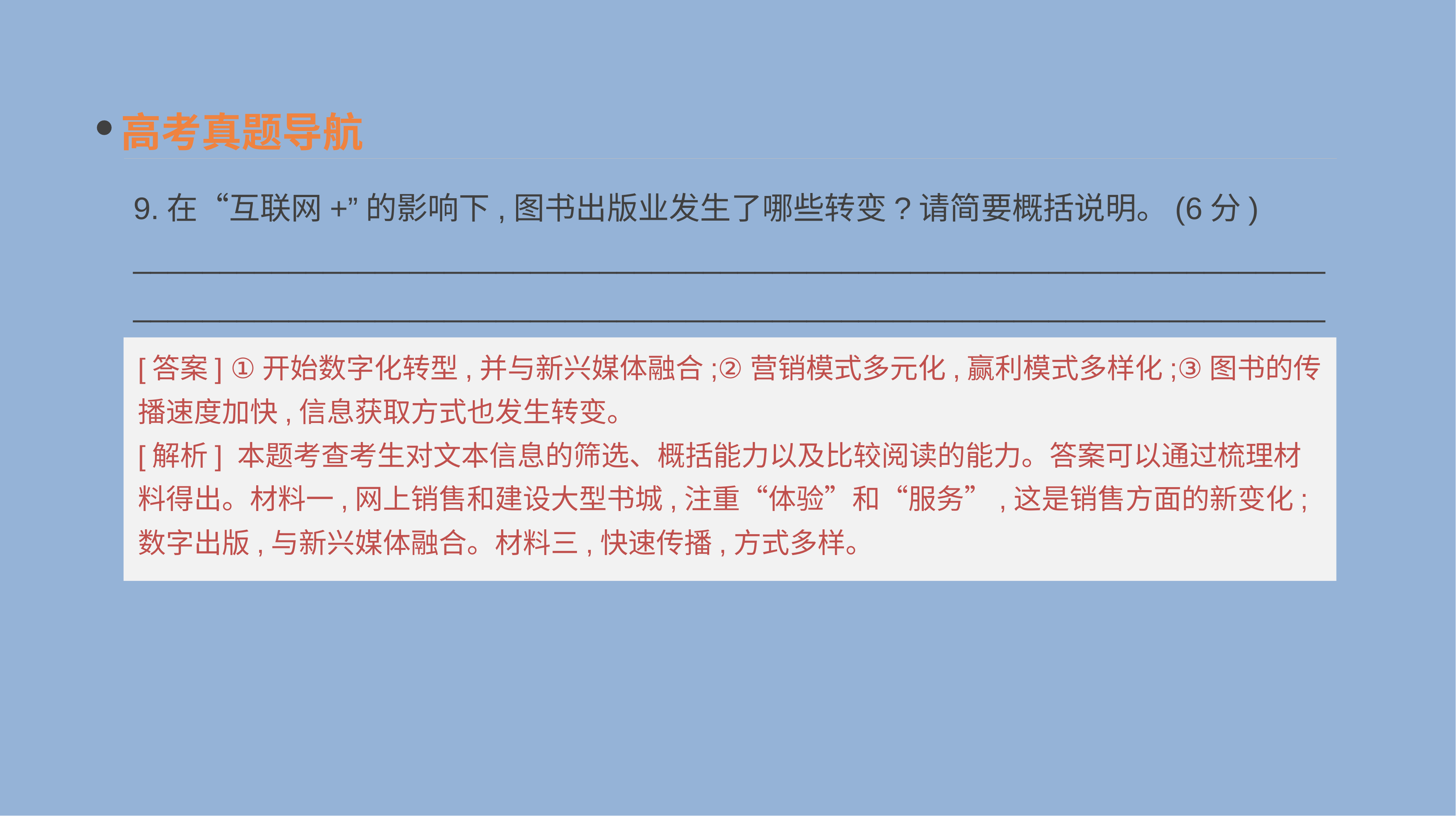

高考真题导航

9.在“互联网+”的影响下,图书出版业发生了哪些转变?请简要概括说明。(6分)
__________________________________________________________________________________________________________________________________________________________________________
[答案] ①开始数字化转型,并与新兴媒体融合;②营销模式多元化,赢利模式多样化;③图书的传播速度加快,信息获取方式也发生转变。
[解析] 本题考查考生对文本信息的筛选、概括能力以及比较阅读的能力。答案可以通过梳理材料得出。材料一,网上销售和建设大型书城,注重“体验”和“服务”,这是销售方面的新变化;数字出版,与新兴媒体融合。材料三,快速传播,方式多样。